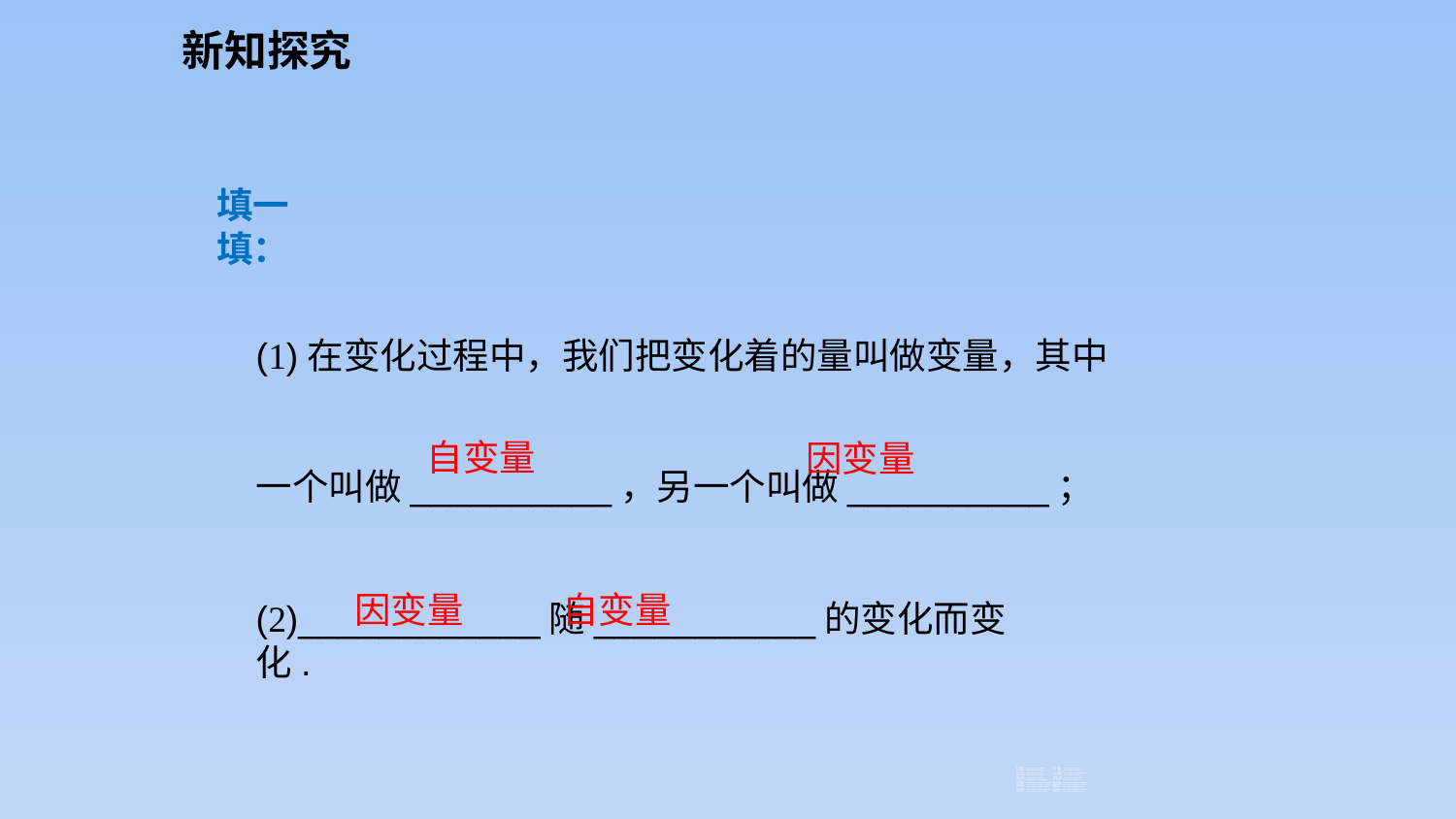

新知探究
填一填：
(1)在变化过程中，我们把变化着的量叫做变量，其中一个叫做__________，另一个叫做__________；
自变量
因变量
因变量
自变量
(2)____________随___________的变化而变化.